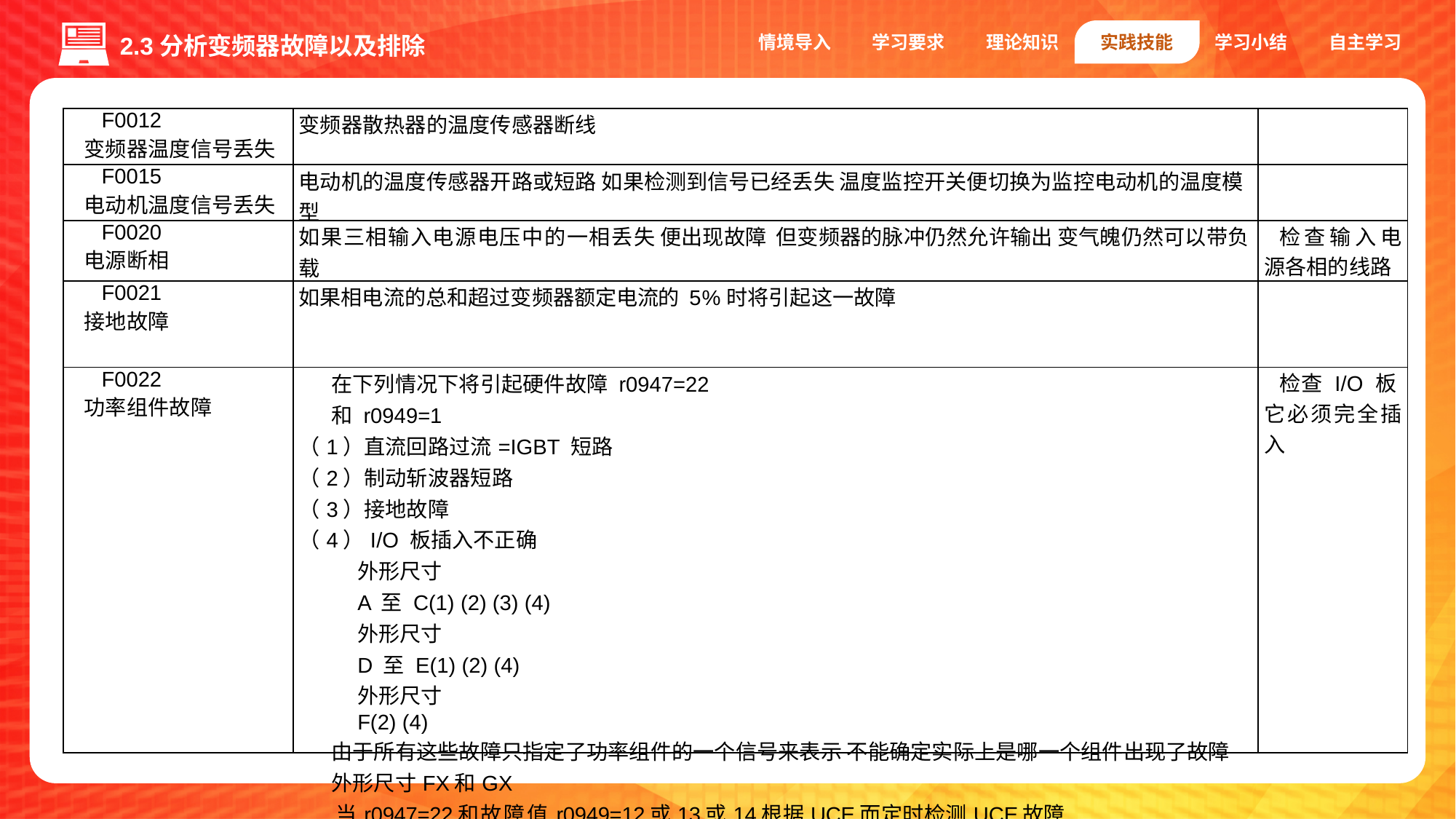

情境导入
学习要求
理论知识
实践技能
学习小结
自主学习

2.3分析变频器故障以及排除
| F0012 变频器温度信号丢失 | 变频器散热器的温度传感器断线 |  |
| --- | --- | --- |
| F0015 电动机温度信号丢失 | 电动机的温度传感器开路或短路 如果检测到信号已经丢失 温度监控开关便切换为监控电动机的温度模型 |  |
| F0020 电源断相 | 如果三相输入电源电压中的一相丢失 便出现故障 但变频器的脉冲仍然允许输出 变气魄仍然可以带负载 | 检查输入电源各相的线路 |
| F0021 接地故障 | 如果相电流的总和超过变频器额定电流的 5%时将引起这一故障 |  |
| F0022 功率组件故障 | 在下列情况下将引起硬件故障 r0947=22 和 r0949=1 （1）直流回路过流=IGBT 短路 （2）制动斩波器短路 （3）接地故障 （4）I/O 板插入不正确 外形尺寸 A 至 C(1) (2) (3) (4) 外形尺寸 D 至 E(1) (2) (4) 外形尺寸 F(2) (4) 由于所有这些故障只指定了功率组件的一个信号来表示 不能确定实际上是哪一个组件出现了故障 外形尺寸FX和GX 当r0947=22和故障值r0949=12或13或14根据UCE而定时检测UCE故障 | 检查 I/O 板 它必须完全插入 |
变频器的故障类型